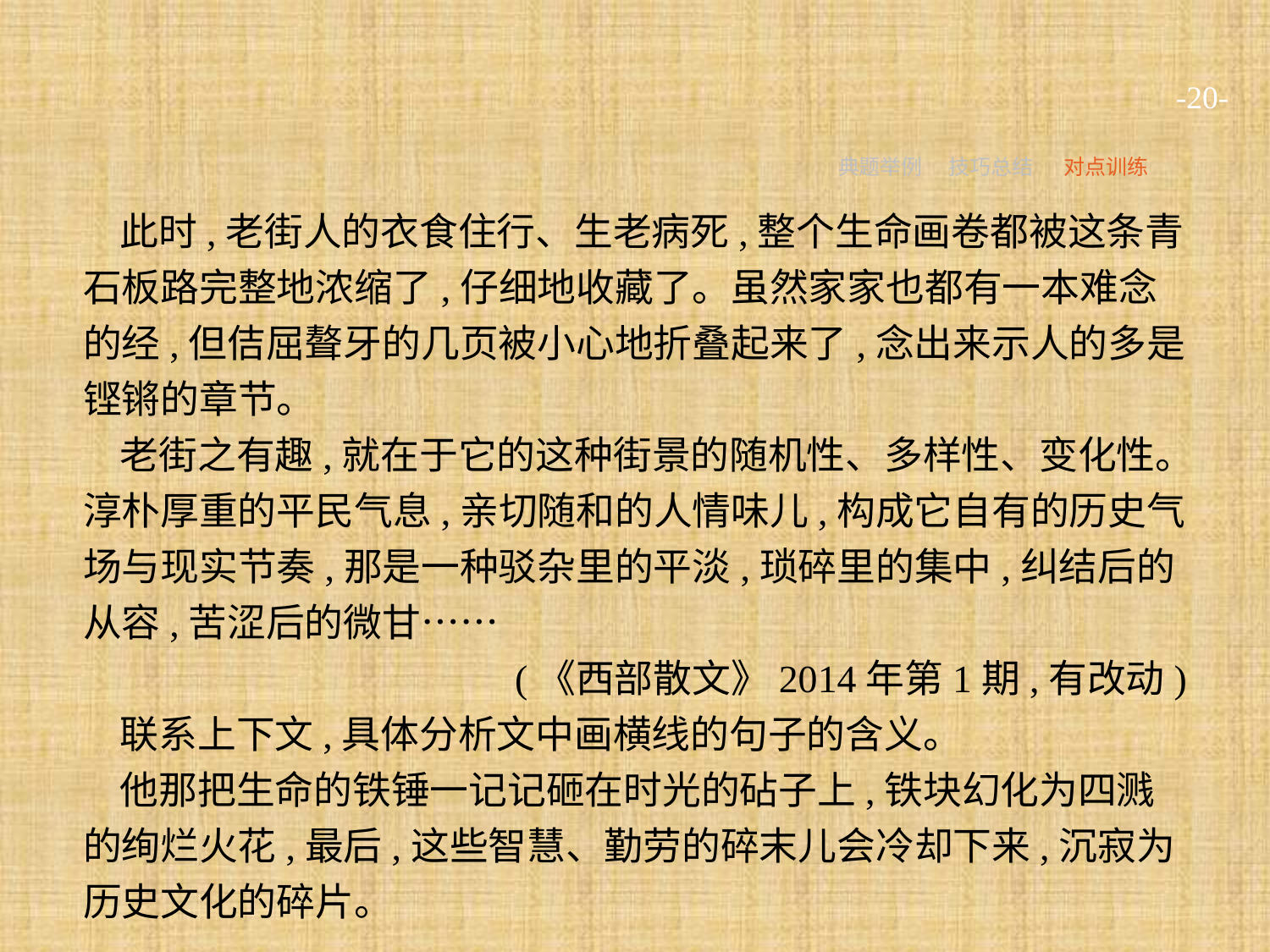

-20-
典题举例
技巧总结
对点训练
此时,老街人的衣食住行、生老病死,整个生命画卷都被这条青石板路完整地浓缩了,仔细地收藏了。虽然家家也都有一本难念的经,但佶屈聱牙的几页被小心地折叠起来了,念出来示人的多是铿锵的章节。
老街之有趣,就在于它的这种街景的随机性、多样性、变化性。淳朴厚重的平民气息,亲切随和的人情味儿,构成它自有的历史气场与现实节奏,那是一种驳杂里的平淡,琐碎里的集中,纠结后的从容,苦涩后的微甘……
(《西部散文》2014年第1期,有改动)
联系上下文,具体分析文中画横线的句子的含义。
他那把生命的铁锤一记记砸在时光的砧子上,铁块幻化为四溅的绚烂火花,最后,这些智慧、勤劳的碎末儿会冷却下来,沉寂为历史文化的碎片。